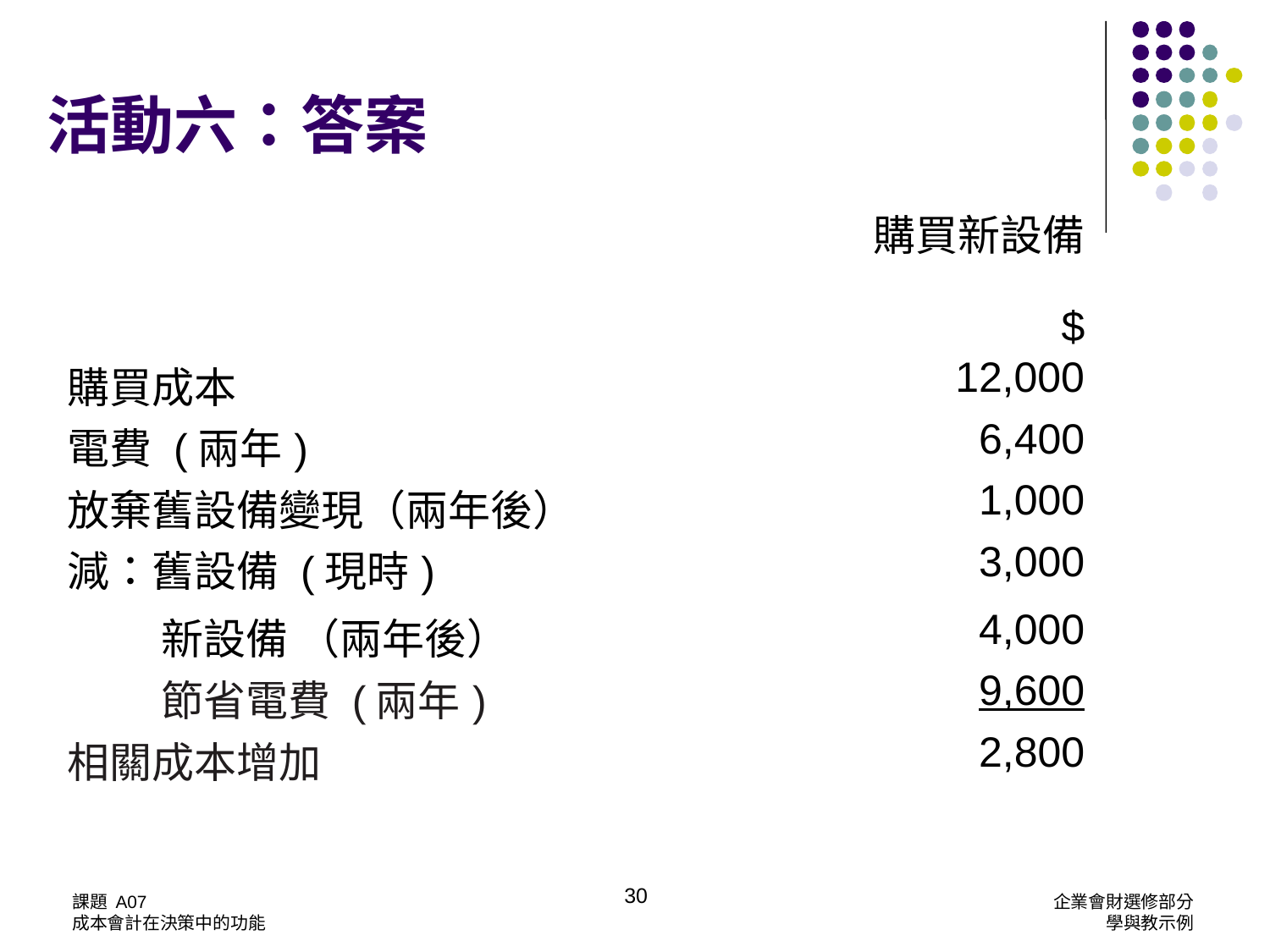

活動六：答案
|  | 購買新設備 |
| --- | --- |
|  | $ |
| 購買成本 | 12,000 |
| 電費 (兩年) | 6,400 |
| 放棄舊設備變現（兩年後） | 1,000 |
| 減：舊設備 (現時) | 3,000 |
| 新設備 （兩年後） | 4,000 |
| 節省電費 (兩年) | 9,600 |
| 相關成本增加 | 2,800 |

30